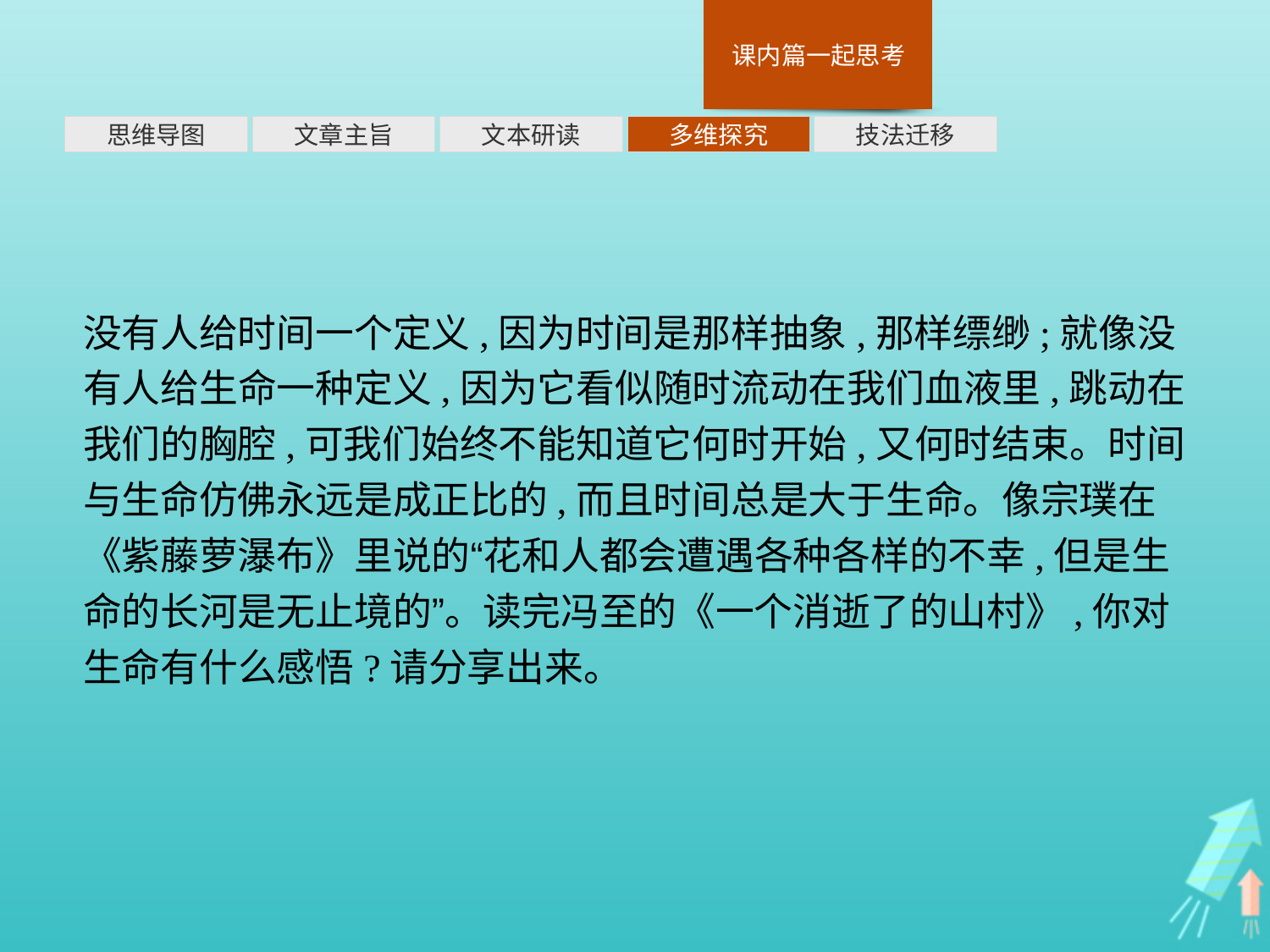

多维探究
思维导图
文章主旨
文本研读
技法迁移
没有人给时间一个定义,因为时间是那样抽象,那样缥缈;就像没有人给生命一种定义,因为它看似随时流动在我们血液里,跳动在我们的胸腔,可我们始终不能知道它何时开始,又何时结束。时间与生命仿佛永远是成正比的,而且时间总是大于生命。像宗璞在《紫藤萝瀑布》里说的“花和人都会遭遇各种各样的不幸,但是生命的长河是无止境的”。读完冯至的《一个消逝了的山村》,你对生命有什么感悟?请分享出来。